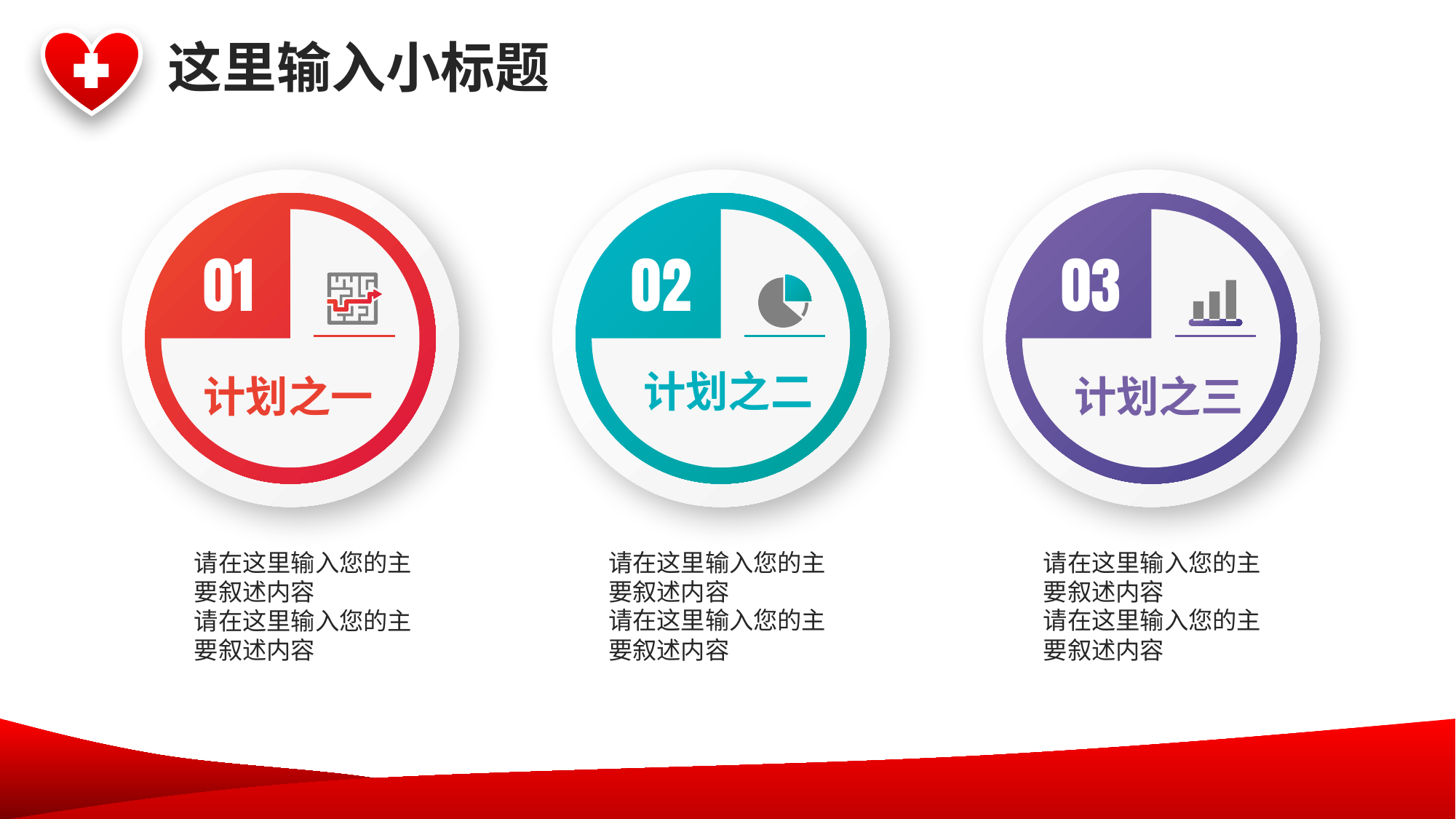

这里输入小标题

01

计划之一

02

计划之二

03

计划之三
请在这里输入您的主要叙述内容
请在这里输入您的主要叙述内容

请在这里输入您的主要叙述内容
请在这里输入您的主要叙述内容

请在这里输入您的主要叙述内容
请在这里输入您的主要叙述内容